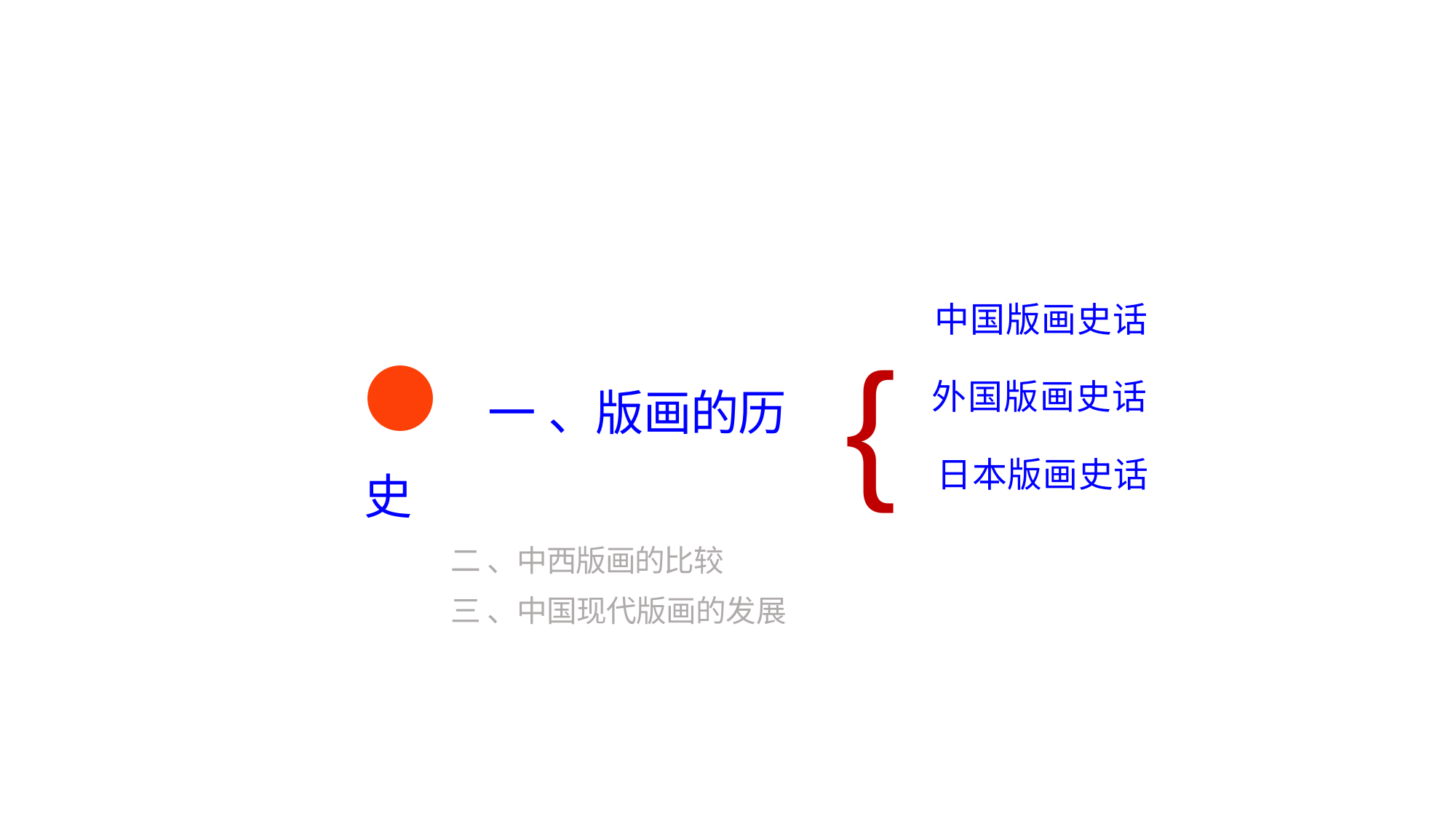

{

中国版画史话
外国版画史话 日本版画史话

● 一 、版画的历史
二 、中西版画的比较

三 、中国现代版画的发展